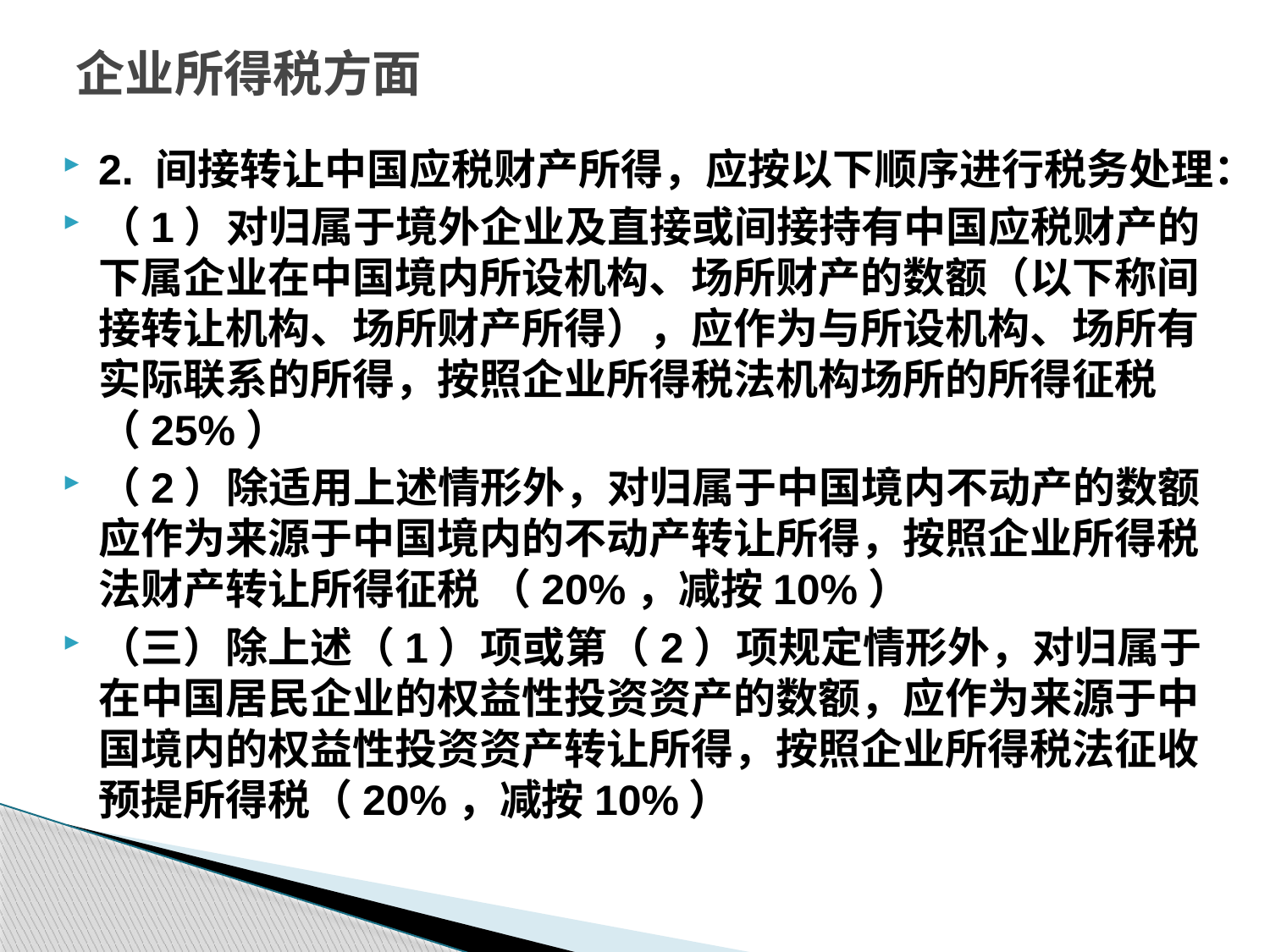

# 企业所得税方面
2. 间接转让中国应税财产所得，应按以下顺序进行税务处理：
（1）对归属于境外企业及直接或间接持有中国应税财产的下属企业在中国境内所设机构、场所财产的数额（以下称间接转让机构、场所财产所得），应作为与所设机构、场所有实际联系的所得，按照企业所得税法机构场所的所得征税（25%）
（2）除适用上述情形外，对归属于中国境内不动产的数额应作为来源于中国境内的不动产转让所得，按照企业所得税法财产转让所得征税 （20%，减按10%）
（三）除上述（1）项或第（2）项规定情形外，对归属于在中国居民企业的权益性投资资产的数额，应作为来源于中国境内的权益性投资资产转让所得，按照企业所得税法征收预提所得税（20%，减按10%）